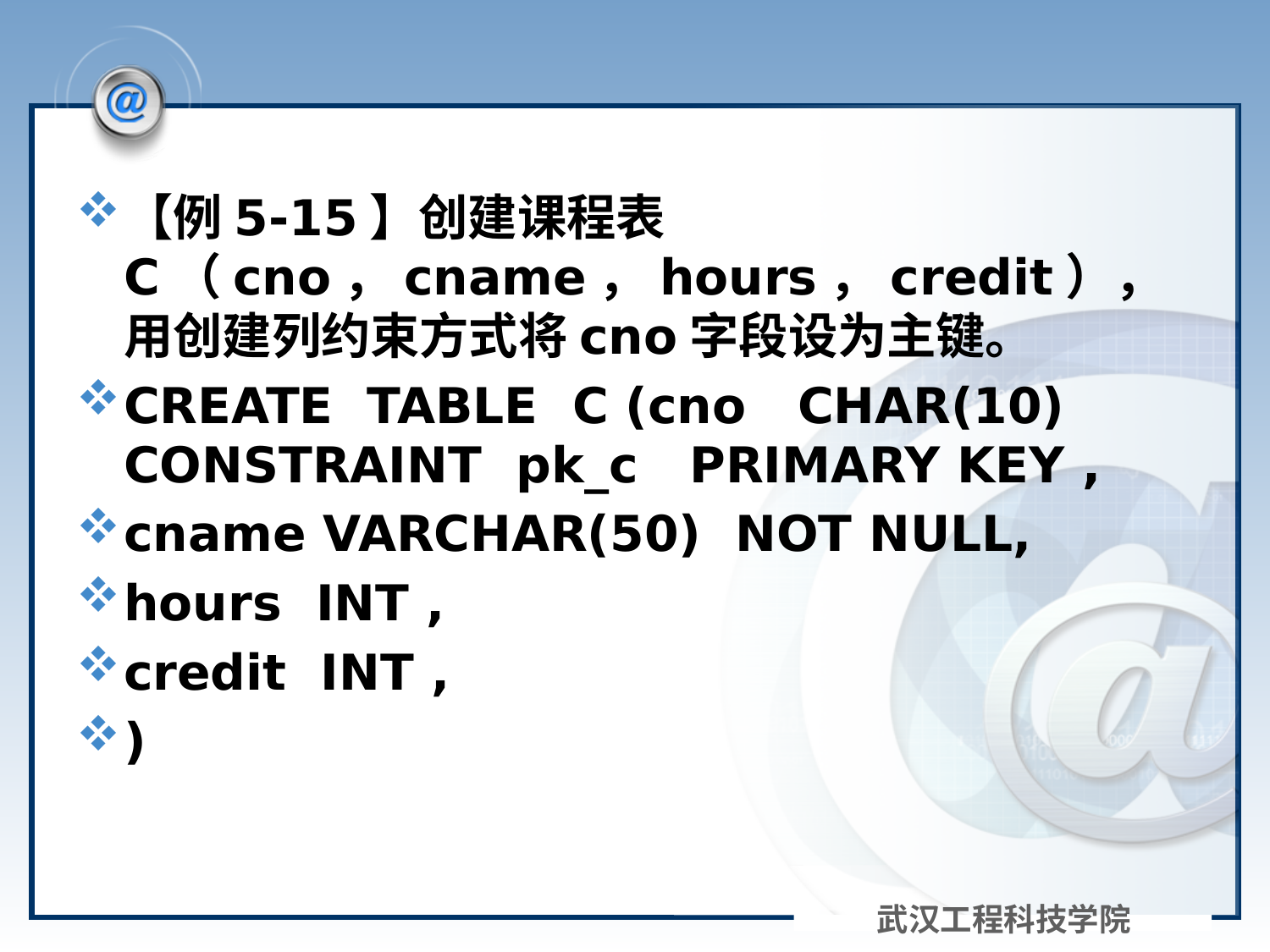

#
【例5-15】创建课程表C（cno，cname，hours，credit），用创建列约束方式将cno字段设为主键。
CREATE  TABLE  C (cno   CHAR(10)  CONSTRAINT  pk_c   PRIMARY KEY ,
cname VARCHAR(50)  NOT NULL,
hours  INT ,
credit  INT ,
)

武汉工程科技学院